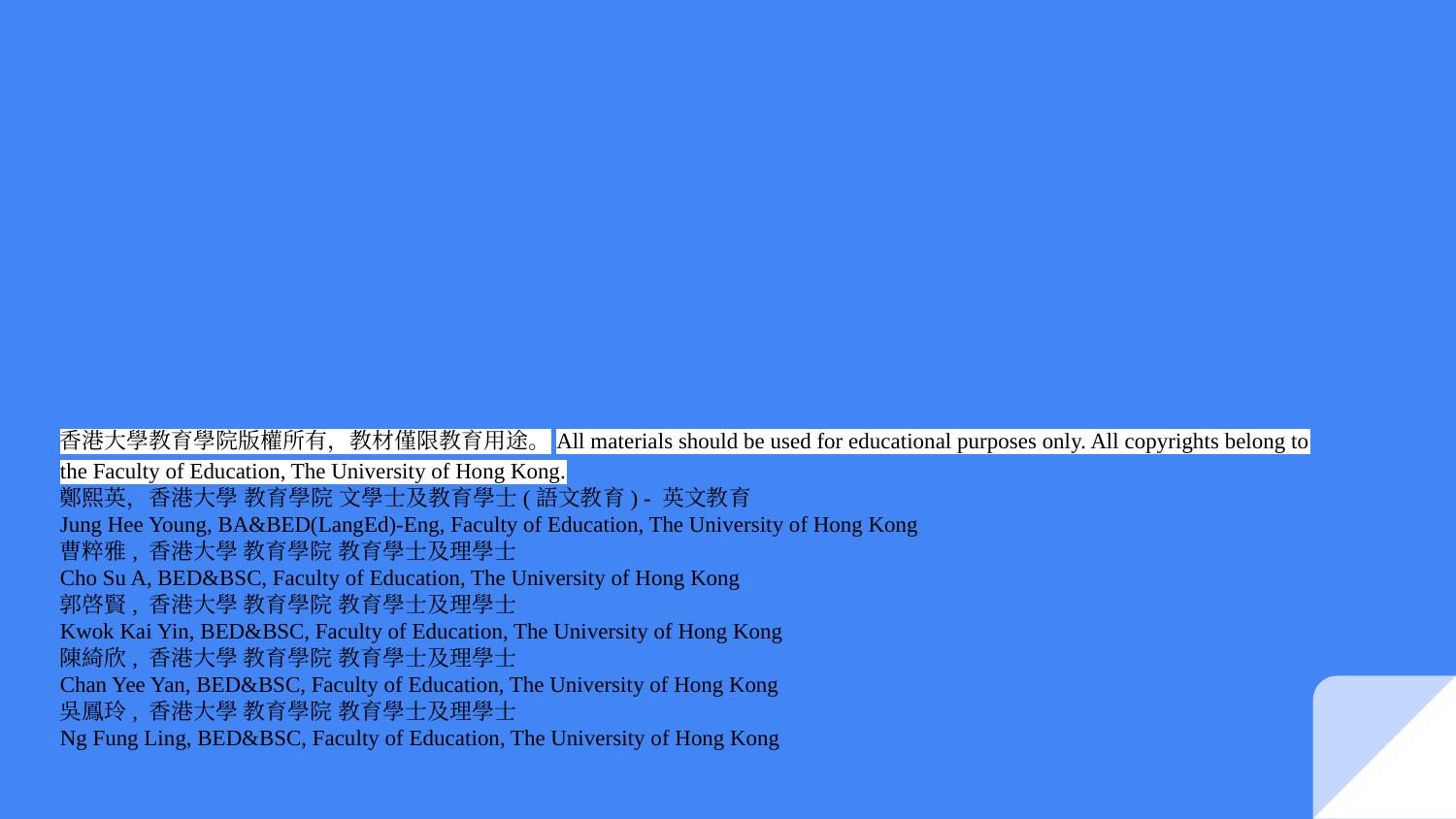

# 香港大學教育學院版權所有，教材僅限教育用途。All materials should be used for educational purposes only. All copyrights belong to the Faculty of Education, The University of Hong Kong.
鄭熙英，香港大學 教育學院 文學士及教育學士(語文教育) - 英文教育
Jung Hee Young, BA&BED(LangEd)-Eng, Faculty of Education, The University of Hong Kong
曹粹雅, 香港大學 教育學院 教育學士及理學士
Cho Su A, BED&BSC, Faculty of Education, The University of Hong Kong
郭啓賢, 香港大學 教育學院 教育學士及理學士
Kwok Kai Yin, BED&BSC, Faculty of Education, The University of Hong Kong
陳綺欣, 香港大學 教育學院 教育學士及理學士
Chan Yee Yan, BED&BSC, Faculty of Education, The University of Hong Kong
吳鳳玲, 香港大學 教育學院 教育學士及理學士
Ng Fung Ling, BED&BSC, Faculty of Education, The University of Hong Kong